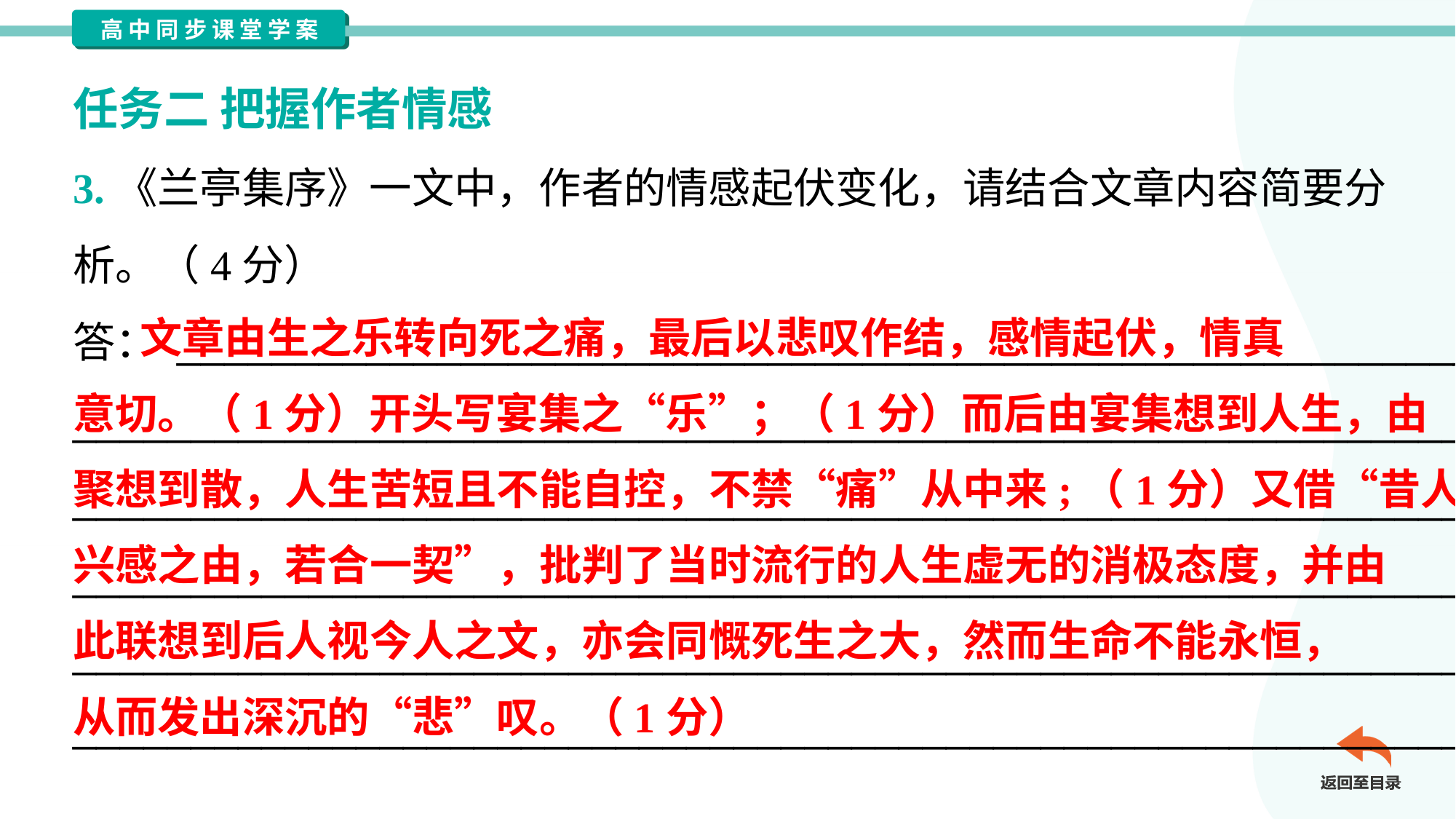

任务二 把握作者情感
3.《兰亭集序》一文中，作者的情感起伏变化，请结合文章内容简要分
析。（4分）
答： ________________________________________________________
_____________________________________________________________
_____________________________________________________________
_____________________________________________________________
_____________________________________________________________
_____________________________________________________________
      文章由生之乐转向死之痛，最后以悲叹作结，感情起伏，情真
意切。（1分）开头写宴集之“乐”；（1分）而后由宴集想到人生，由
聚想到散，人生苦短且不能自控，不禁“痛”从中来;（1分）又借“昔人
兴感之由，若合一契”，批判了当时流行的人生虚无的消极态度，并由
此联想到后人视今人之文，亦会同慨死生之大，然而生命不能永恒，
从而发出深沉的“悲”叹。（1分）